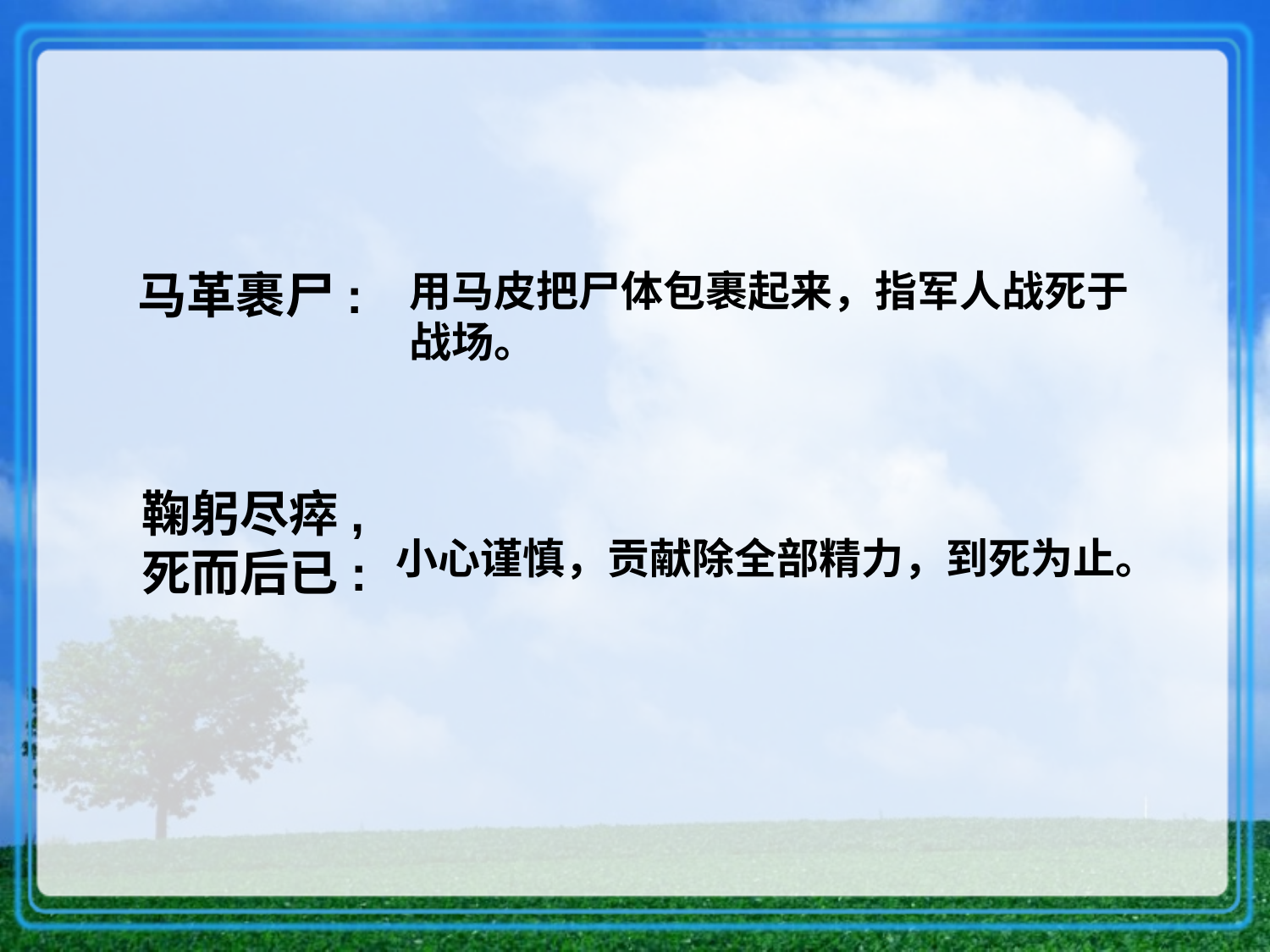

马革裹尸:
用马皮把尸体包裹起来，指军人战死于战场。
鞠躬尽瘁,死而后已:
小心谨慎，贡献除全部精力，到死为止。